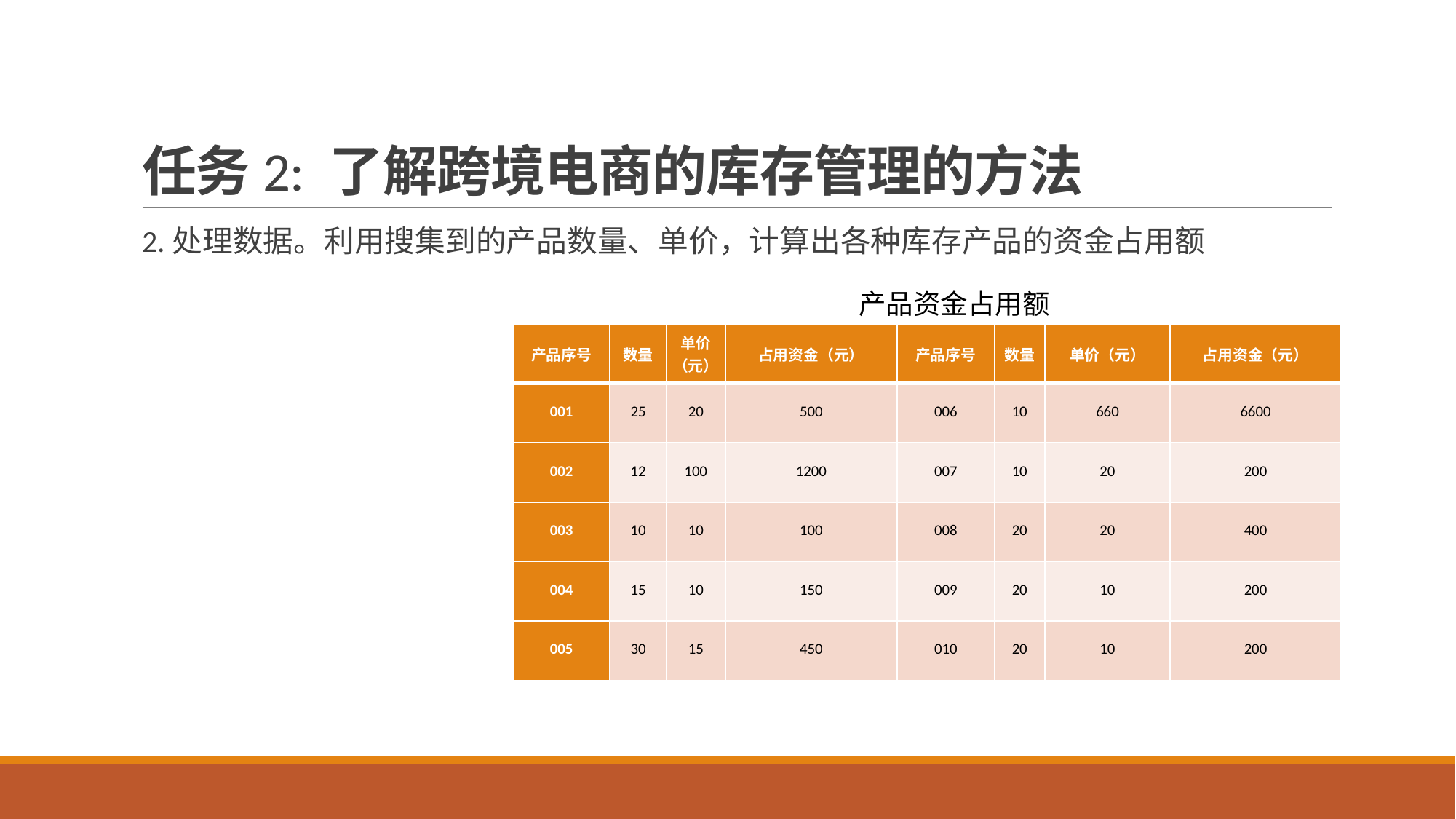

# 任务2: 了解跨境电商的库存管理的方法
2.处理数据。利用搜集到的产品数量、单价，计算出各种库存产品的资金占用额
产品资金占用额
| 产品序号 | 数量 | 单价（元） | 占用资金（元） | 产品序号 | 数量 | 单价（元） | 占用资金（元） |
| --- | --- | --- | --- | --- | --- | --- | --- |
| 001 | 25 | 20 | 500 | 006 | 10 | 660 | 6600 |
| 002 | 12 | 100 | 1200 | 007 | 10 | 20 | 200 |
| 003 | 10 | 10 | 100 | 008 | 20 | 20 | 400 |
| 004 | 15 | 10 | 150 | 009 | 20 | 10 | 200 |
| 005 | 30 | 15 | 450 | 010 | 20 | 10 | 200 |